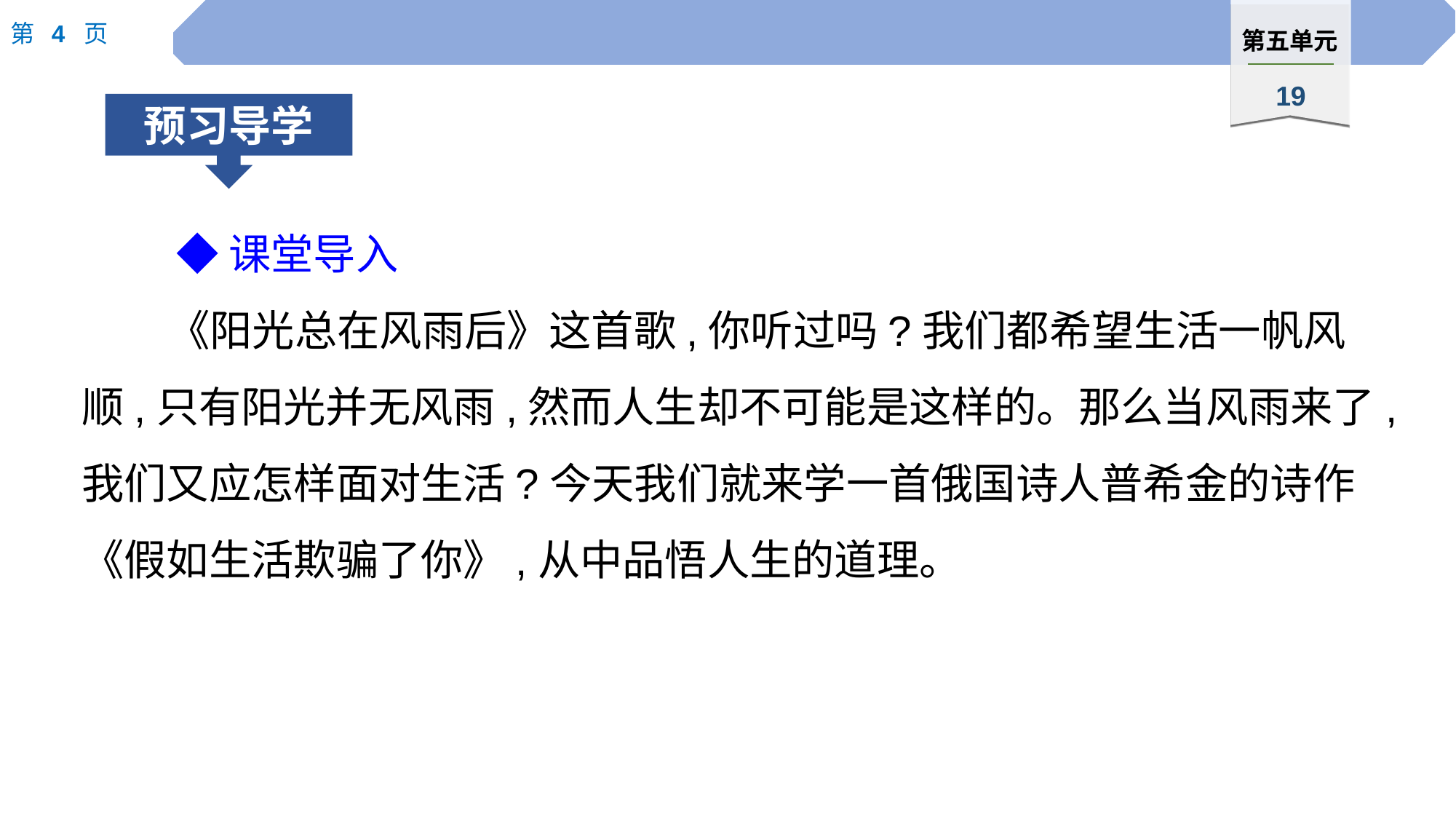

◆课堂导入

《阳光总在风雨后》这首歌,你听过吗?我们都希望生活一帆风顺,只有阳光并无风雨,然而人生却不可能是这样的。那么当风雨来了,我们又应怎样面对生活?今天我们就来学一首俄国诗人普希金的诗作《假如生活欺骗了你》,从中品悟人生的道理。